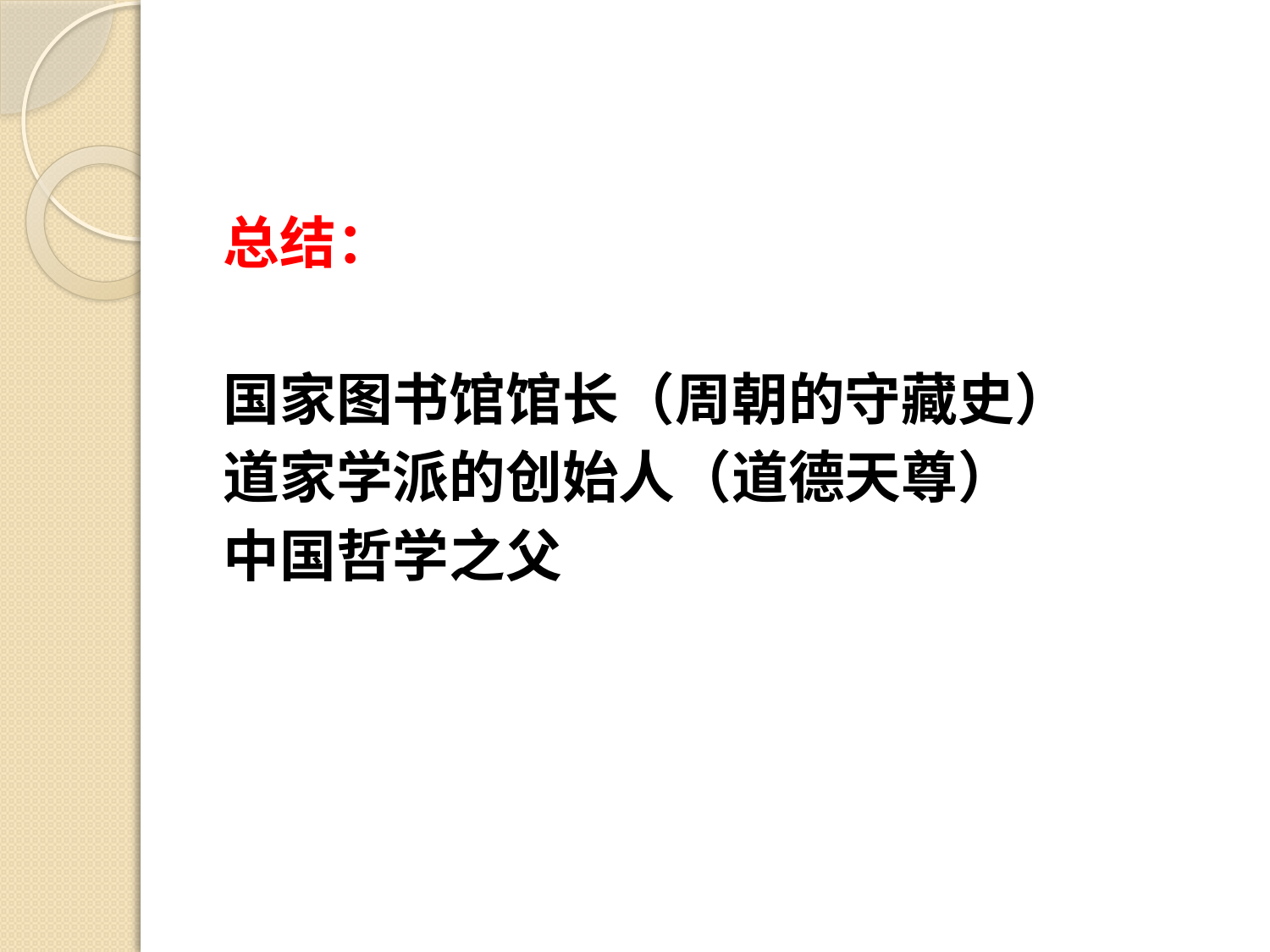

#
总结：

国家图书馆馆长（周朝的守藏史）
道家学派的创始人（道德天尊）
中国哲学之父